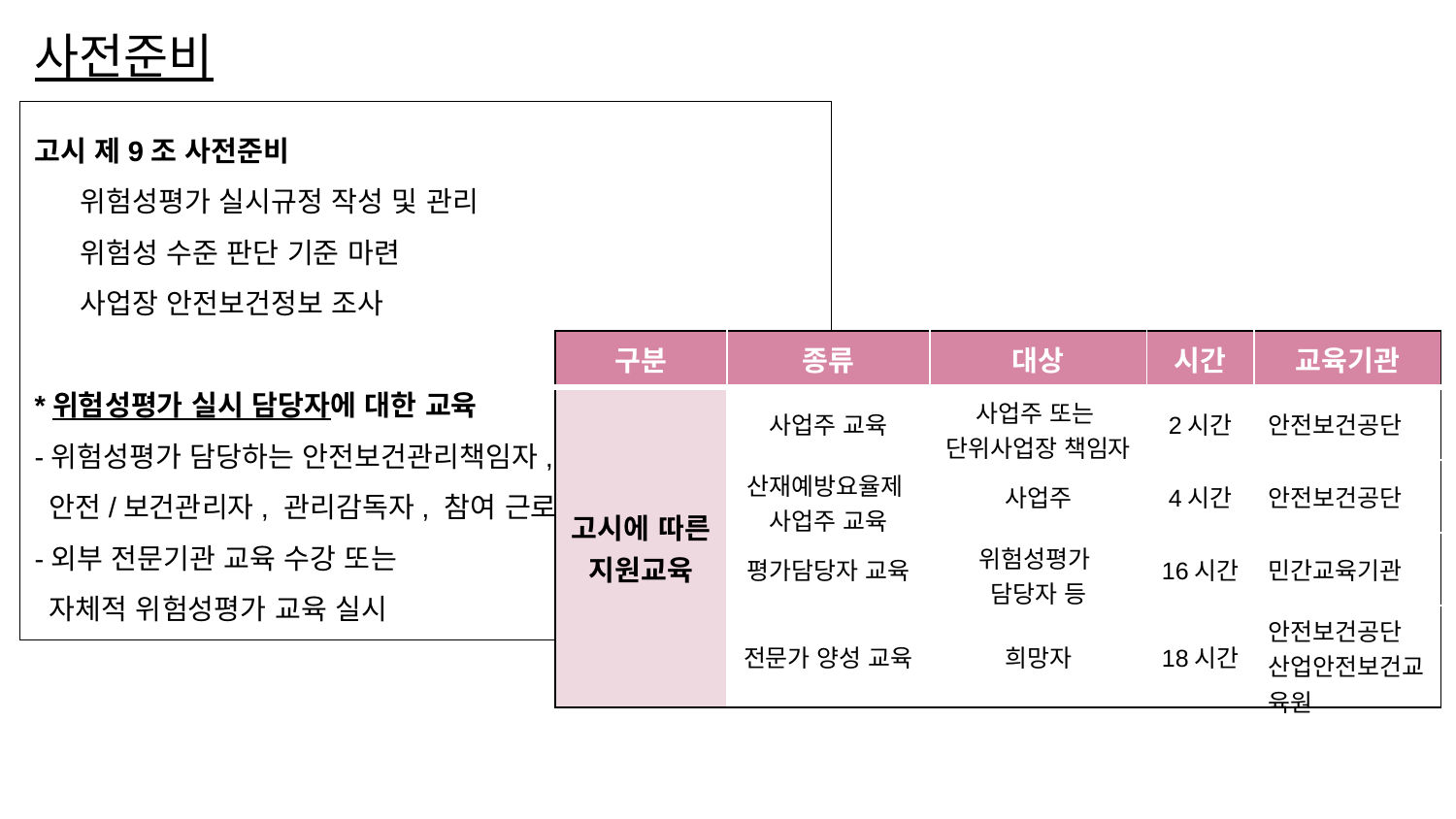

# 사전준비
고시 제9조 사전준비
위험성평가 실시규정 작성 및 관리
위험성 수준 판단 기준 마련
사업장 안전보건정보 조사

*위험성평가 실시 담당자에 대한 교육
-위험성평가 담당하는 안전보건관리책임자,
 안전/보건관리자, 관리감독자, 참여 근로자
-외부 전문기관 교육 수강 또는
 자체적 위험성평가 교육 실시
| 구분 | 종류 | 대상 | 시간 | 교육기관 |
| --- | --- | --- | --- | --- |
| 고시에 따른 지원교육 | 사업주 교육 | 사업주 또는 단위사업장 책임자 | 2시간 | 안전보건공단 |
|  | 산재예방요율제 사업주 교육 | 사업주 | 4시간 | 안전보건공단 |
|  | 평가담당자 교육 | 위험성평가 담당자 등 | 16시간 | 민간교육기관 |
|  | 전문가 양성 교육 | 희망자 | 18시간 | 안전보건공단 산업안전보건교육원 |